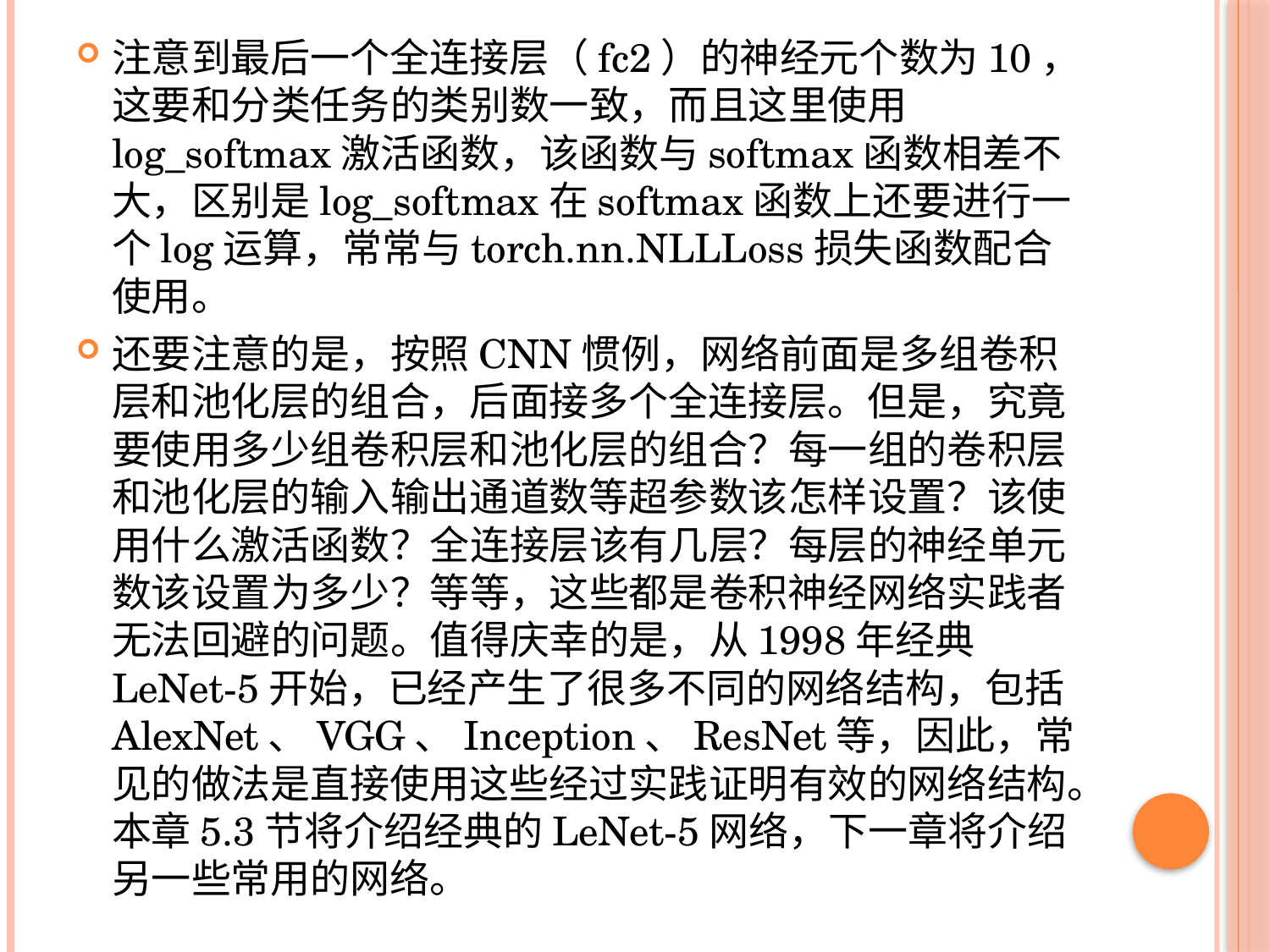

注意到最后一个全连接层（fc2）的神经元个数为10，这要和分类任务的类别数一致，而且这里使用log_softmax激活函数，该函数与softmax函数相差不大，区别是log_softmax在softmax函数上还要进行一个log运算，常常与torch.nn.NLLLoss损失函数配合使用。
还要注意的是，按照CNN惯例，网络前面是多组卷积层和池化层的组合，后面接多个全连接层。但是，究竟要使用多少组卷积层和池化层的组合？每一组的卷积层和池化层的输入输出通道数等超参数该怎样设置？该使用什么激活函数？全连接层该有几层？每层的神经单元数该设置为多少？等等，这些都是卷积神经网络实践者无法回避的问题。值得庆幸的是，从1998年经典LeNet-5开始，已经产生了很多不同的网络结构，包括AlexNet、VGG、Inception、ResNet等，因此，常见的做法是直接使用这些经过实践证明有效的网络结构。本章5.3节将介绍经典的LeNet-5网络，下一章将介绍另一些常用的网络。